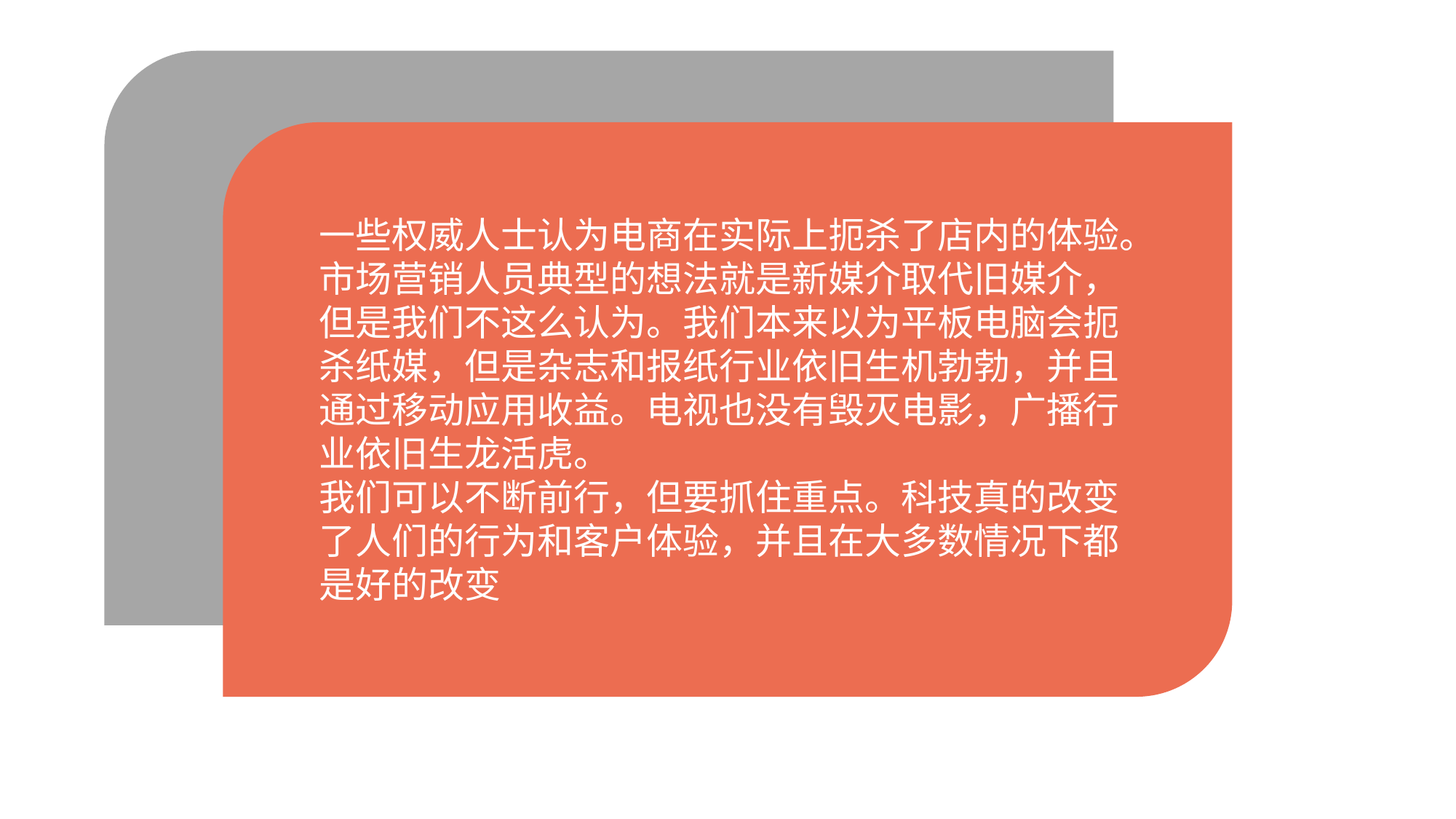

一些权威人士认为电商在实际上扼杀了店内的体验。市场营销人员典型的想法就是新媒介取代旧媒介，但是我们不这么认为。我们本来以为平板电脑会扼杀纸媒，但是杂志和报纸行业依旧生机勃勃，并且通过移动应用收益。电视也没有毁灭电影，广播行业依旧生龙活虎。
我们可以不断前行，但要抓住重点。科技真的改变了人们的行为和客户体验，并且在大多数情况下都是好的改变